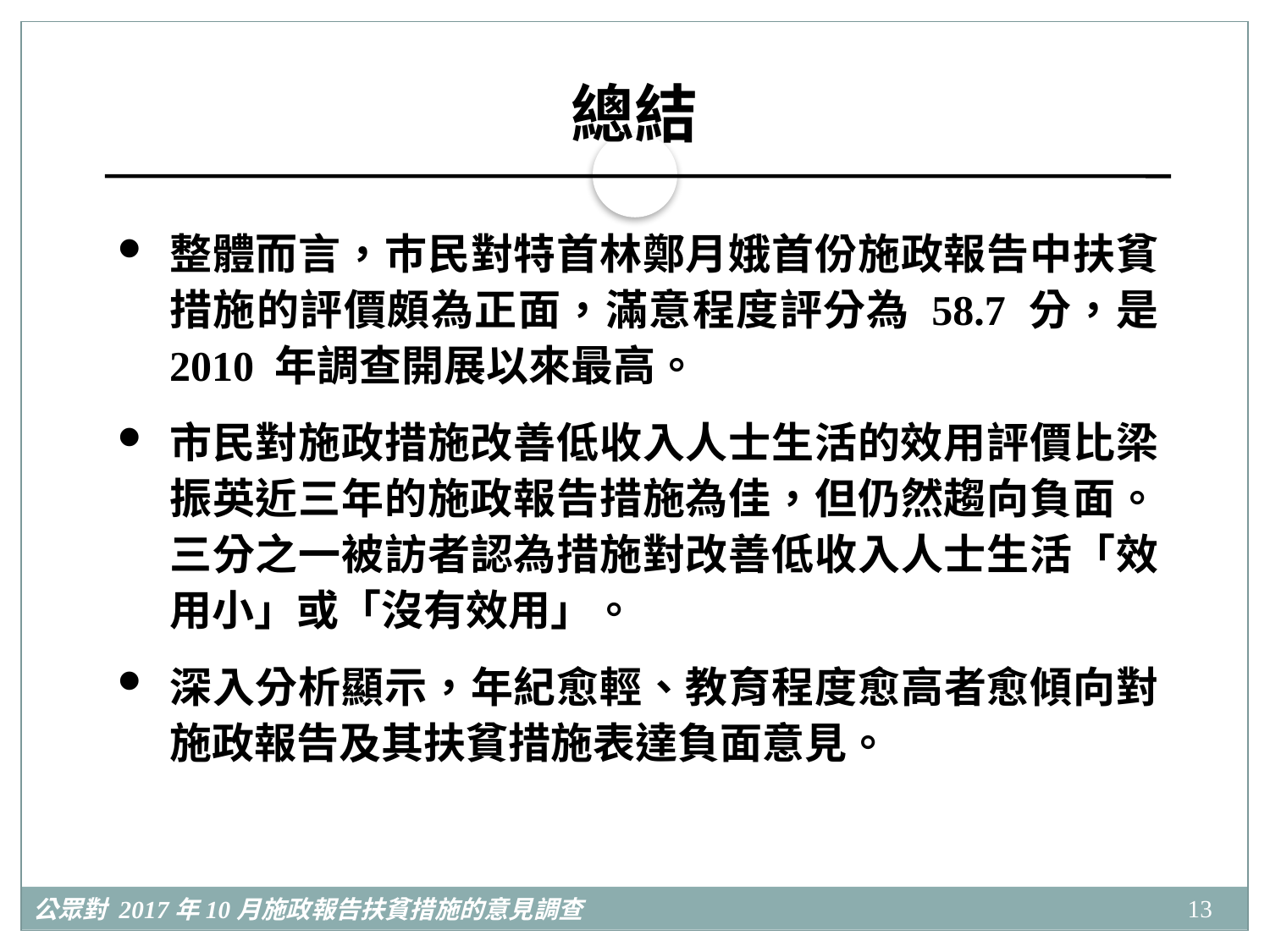

# 總結

整體而言，巿民對特首林鄭月娥首份施政報告中扶貧措施的評價頗為正面，滿意程度評分為 58.7 分，是 2010 年調查開展以來最高。
市民對施政措施改善低收入人士生活的效用評價比梁振英近三年的施政報告措施為佳，但仍然趨向負面。三分之一被訪者認為措施對改善低收入人士生活「效用小」或「沒有效用」。
深入分析顯示，年紀愈輕、教育程度愈高者愈傾向對施政報告及其扶貧措施表達負面意見。